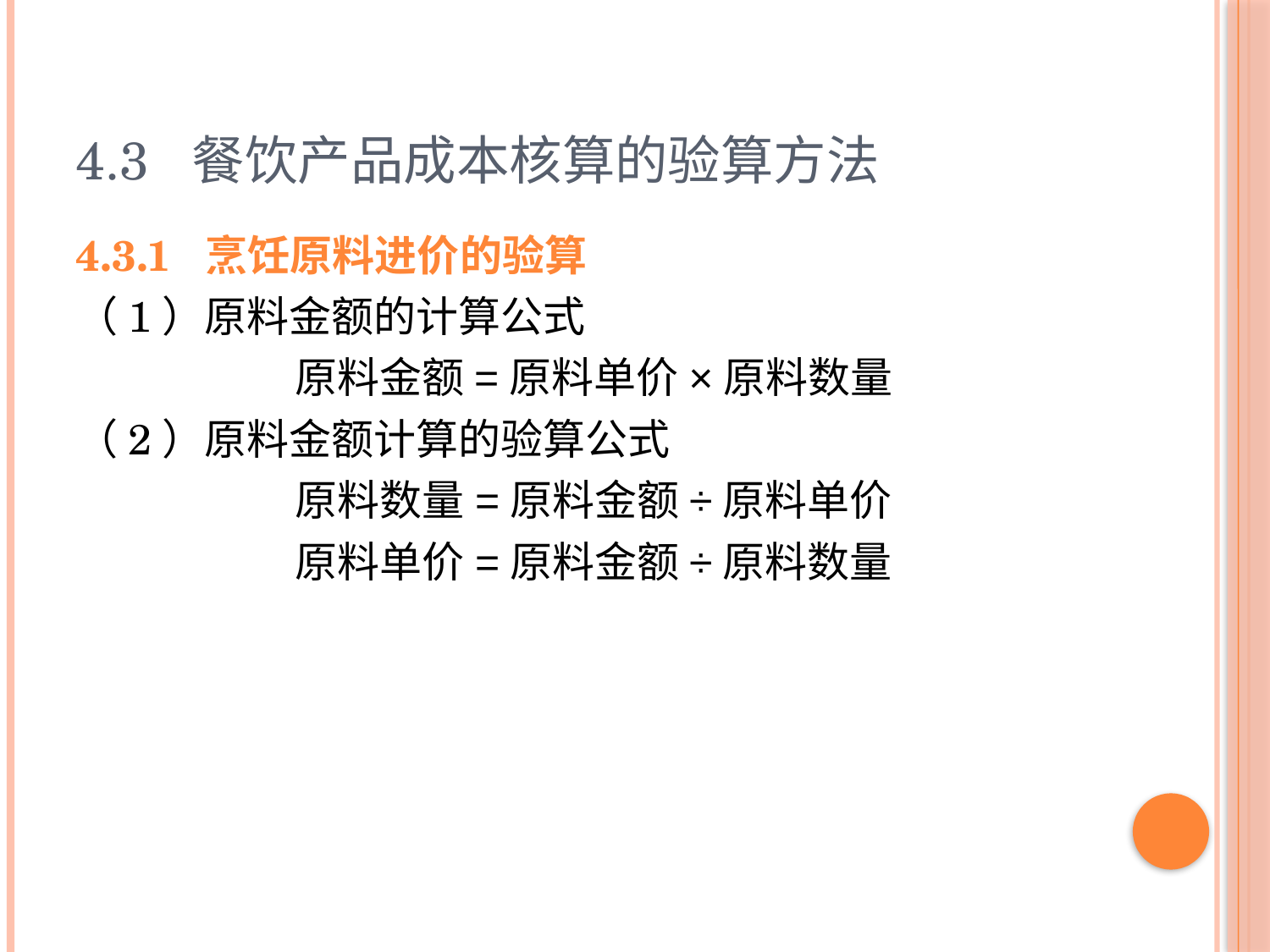

# 4.3  餐饮产品成本核算的验算方法
4.3.1  烹饪原料进价的验算
（1）原料金额的计算公式
原料金额=原料单价×原料数量
（2）原料金额计算的验算公式
原料数量=原料金额÷原料单价
原料单价=原料金额÷原料数量